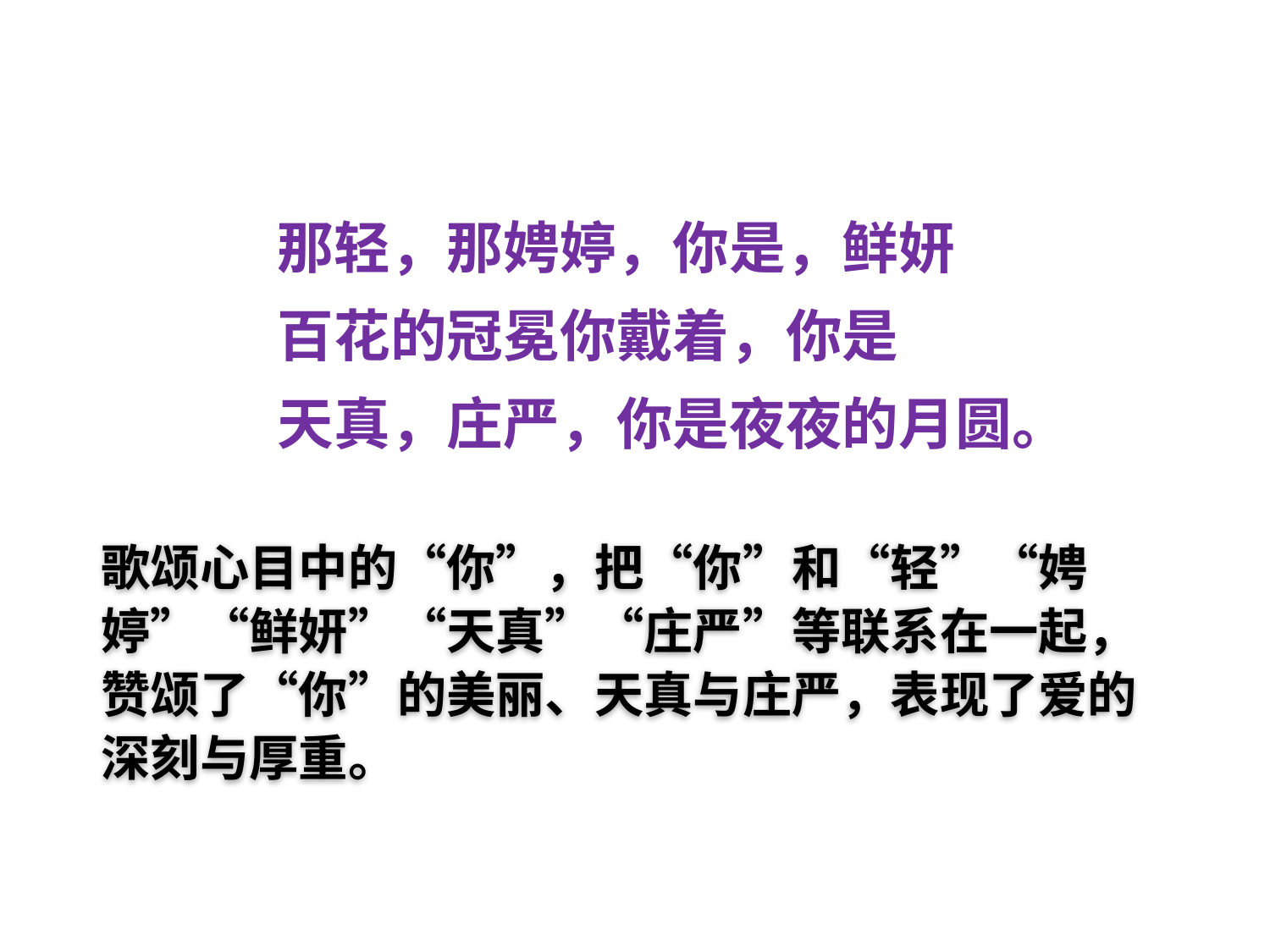

那轻，那娉婷，你是，鲜妍
百花的冠冕你戴着，你是
天真，庄严，你是夜夜的月圆。
歌颂心目中的“你”，把“你”和“轻”“娉婷”“鲜妍”“天真”“庄严”等联系在一起，赞颂了“你”的美丽、天真与庄严，表现了爱的深刻与厚重。